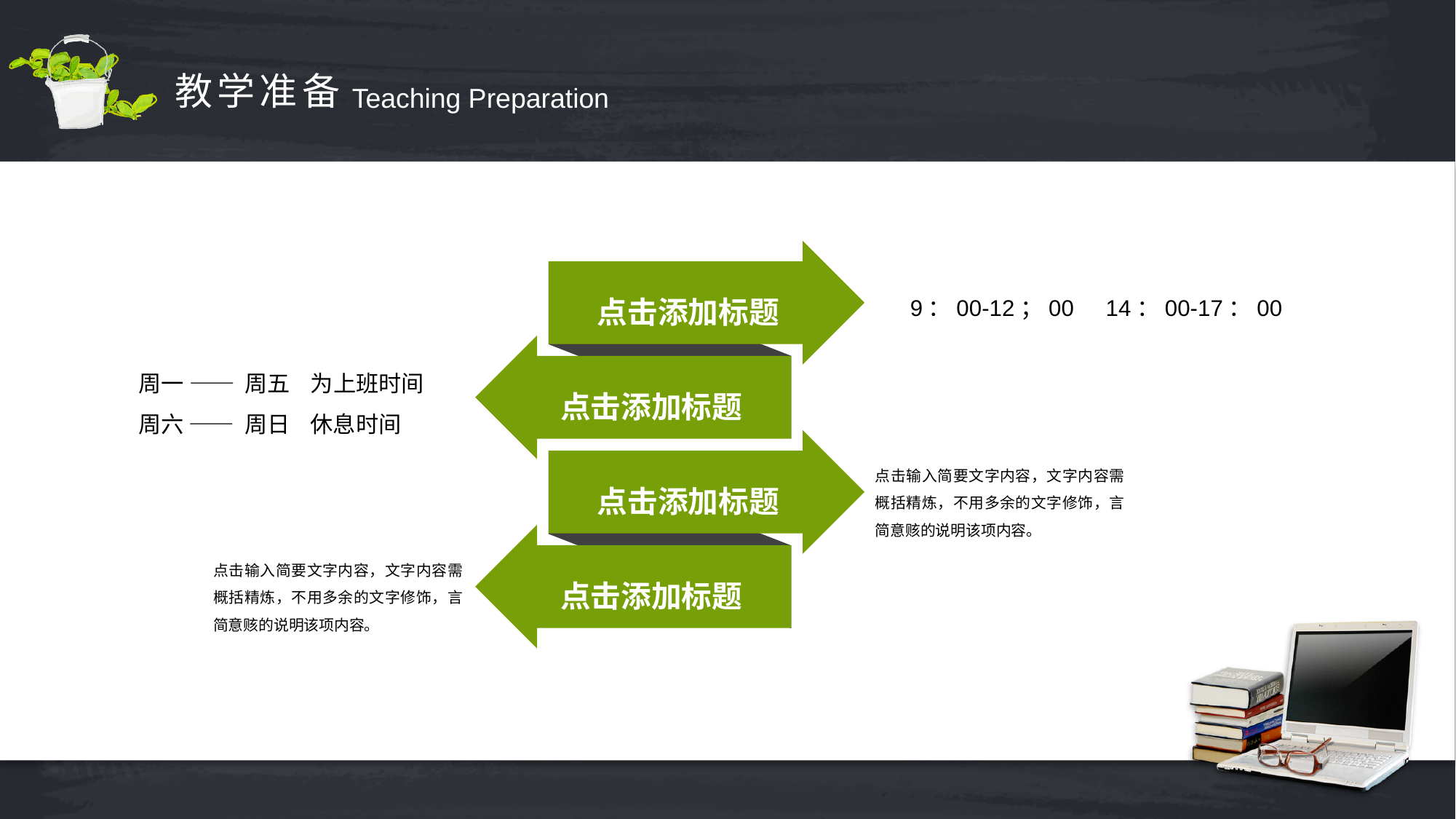

教学准备
Teaching Preparation

点击添加标题
9：00-12；00     14：00-17：00

周一 ——  周五    为上班时间
周六 ——  周日    休息时间
点击添加标题

点击输入简要文字内容，文字内容需概括精炼，不用多余的文字修饰，言简意赅的说明该项内容。
点击添加标题

点击输入简要文字内容，文字内容需概括精炼，不用多余的文字修饰，言简意赅的说明该项内容。
点击添加标题